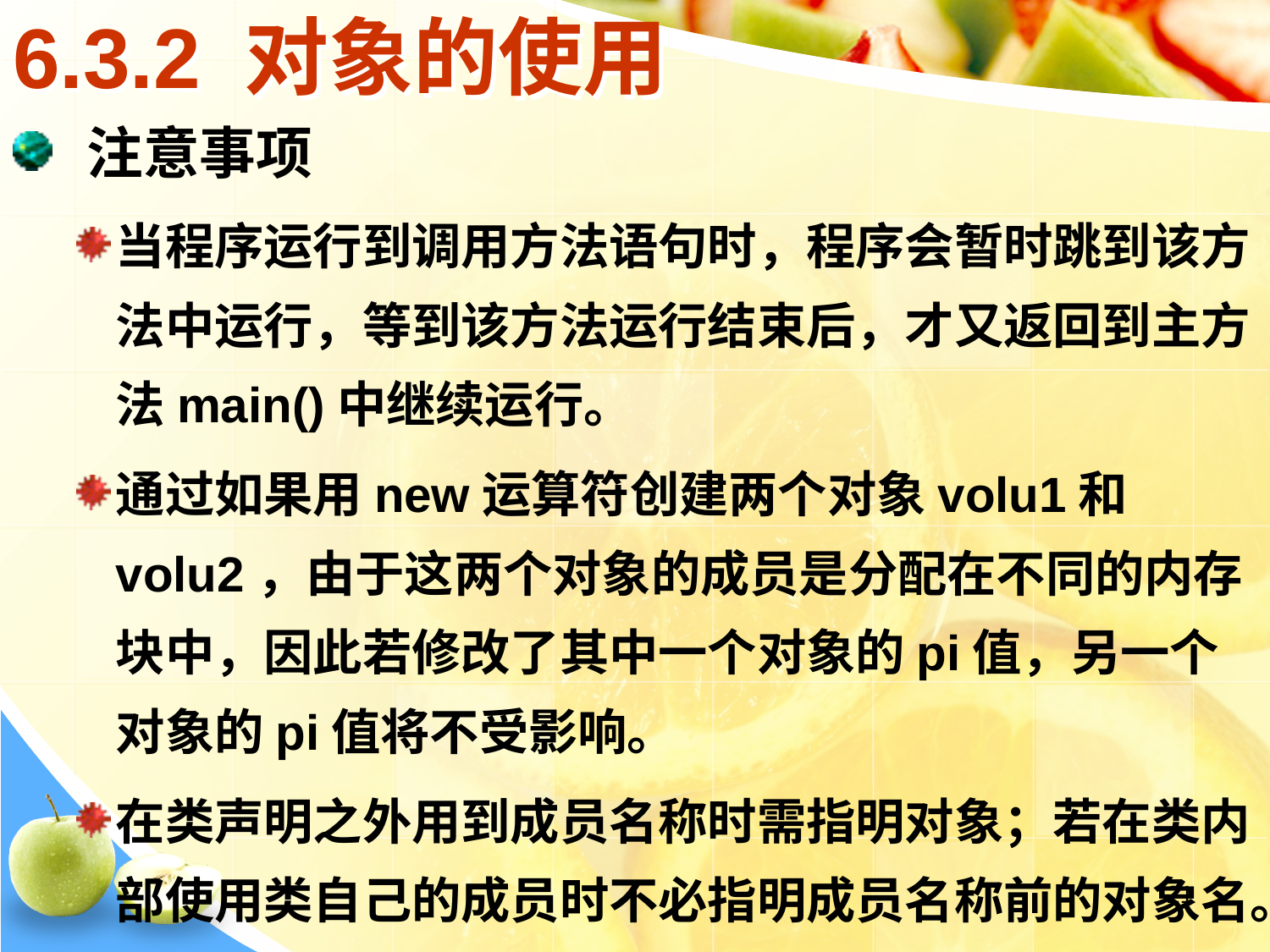

# 6.3.2 对象的使用
 注意事项
当程序运行到调用方法语句时，程序会暂时跳到该方法中运行，等到该方法运行结束后，才又返回到主方法main()中继续运行。
通过如果用new运算符创建两个对象volu1和volu2，由于这两个对象的成员是分配在不同的内存块中，因此若修改了其中一个对象的pi值，另一个对象的pi值将不受影响。
在类声明之外用到成员名称时需指明对象；若在类内部使用类自己的成员时不必指明成员名称前的对象名。

21